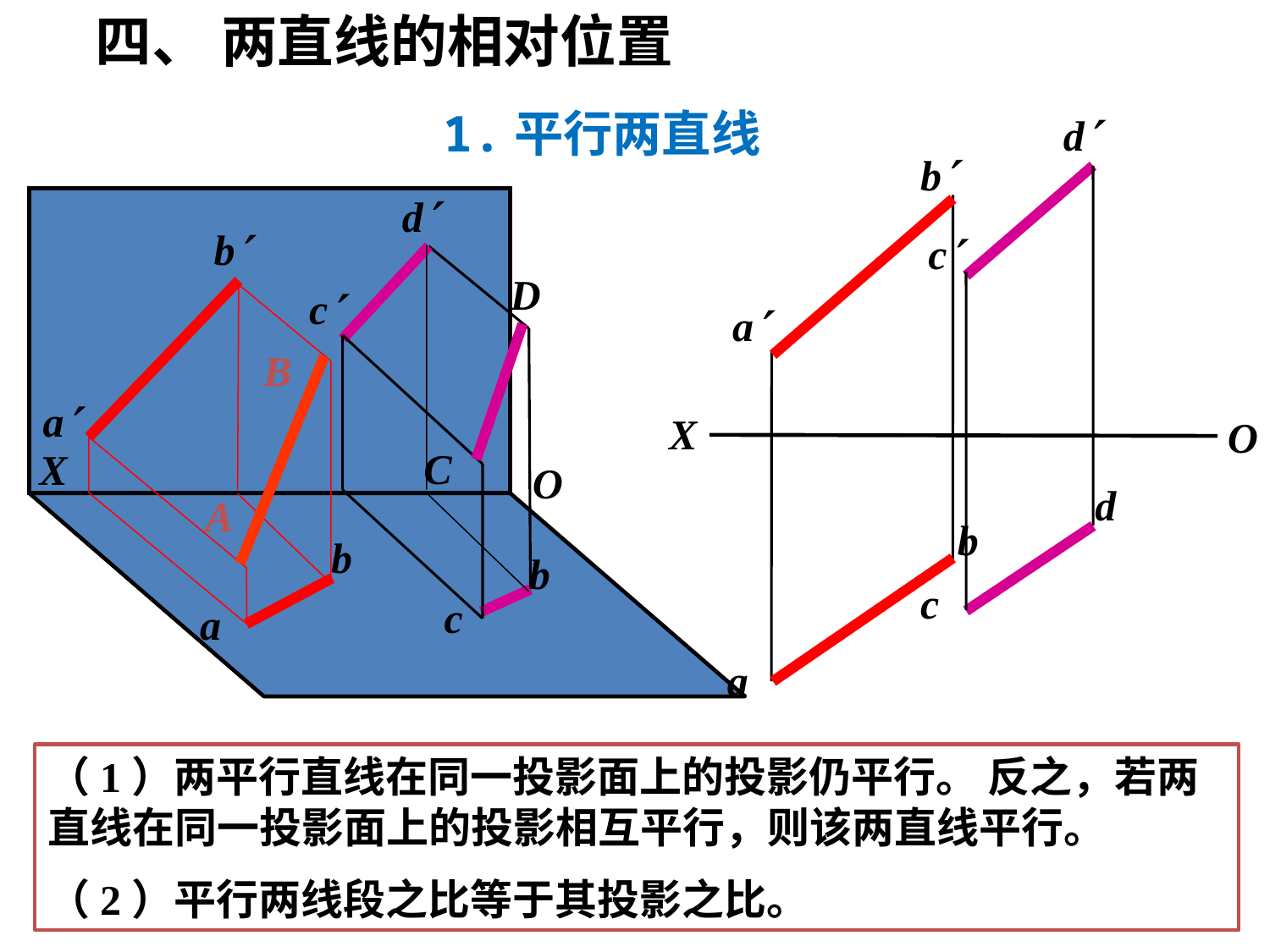

四、 两直线的相对位置
1.平行两直线
d′

c′

d

c
b′

a′

X

b

a
d′
b′

c′

a′

b
b

c

a

X

D

B

C
A
O
O
（1）两平行直线在同一投影面上的投影仍平行。 反之，若两直线在同一投影面上的投影相互平行，则该两直线平行。
（2）平行两线段之比等于其投影之比。